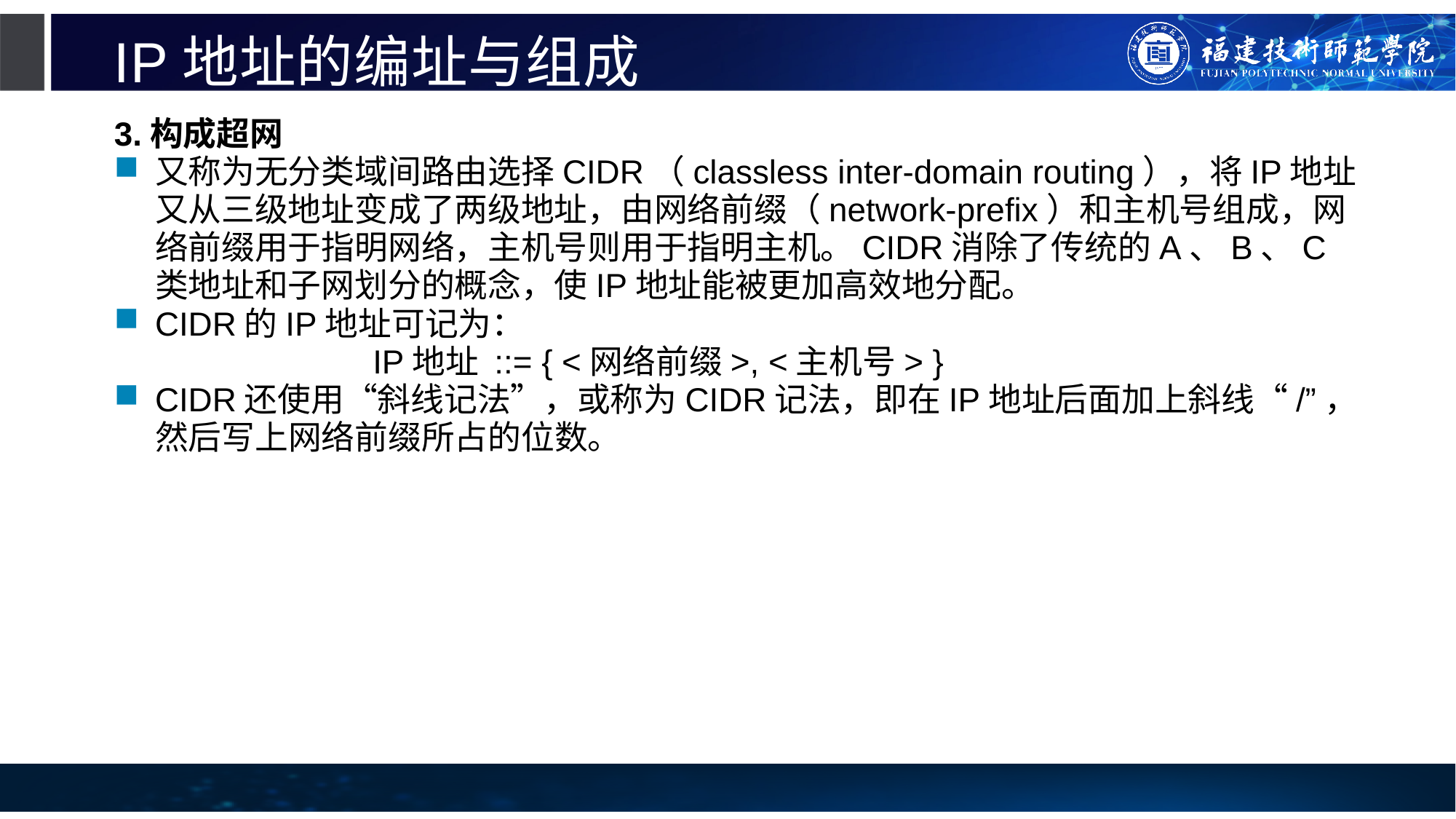

# IP地址的编址与组成
3.构成超网
又称为无分类域间路由选择CIDR（classless inter-domain routing），将IP地址又从三级地址变成了两级地址，由网络前缀（network-prefix）和主机号组成，网络前缀用于指明网络，主机号则用于指明主机。CIDR消除了传统的A、B、C类地址和子网划分的概念，使IP地址能被更加高效地分配。
CIDR的IP地址可记为：
                      IP地址 ::= { <网络前缀>, <主机号> }
CIDR还使用“斜线记法”，或称为CIDR记法，即在IP地址后面加上斜线“/”，然后写上网络前缀所占的位数。